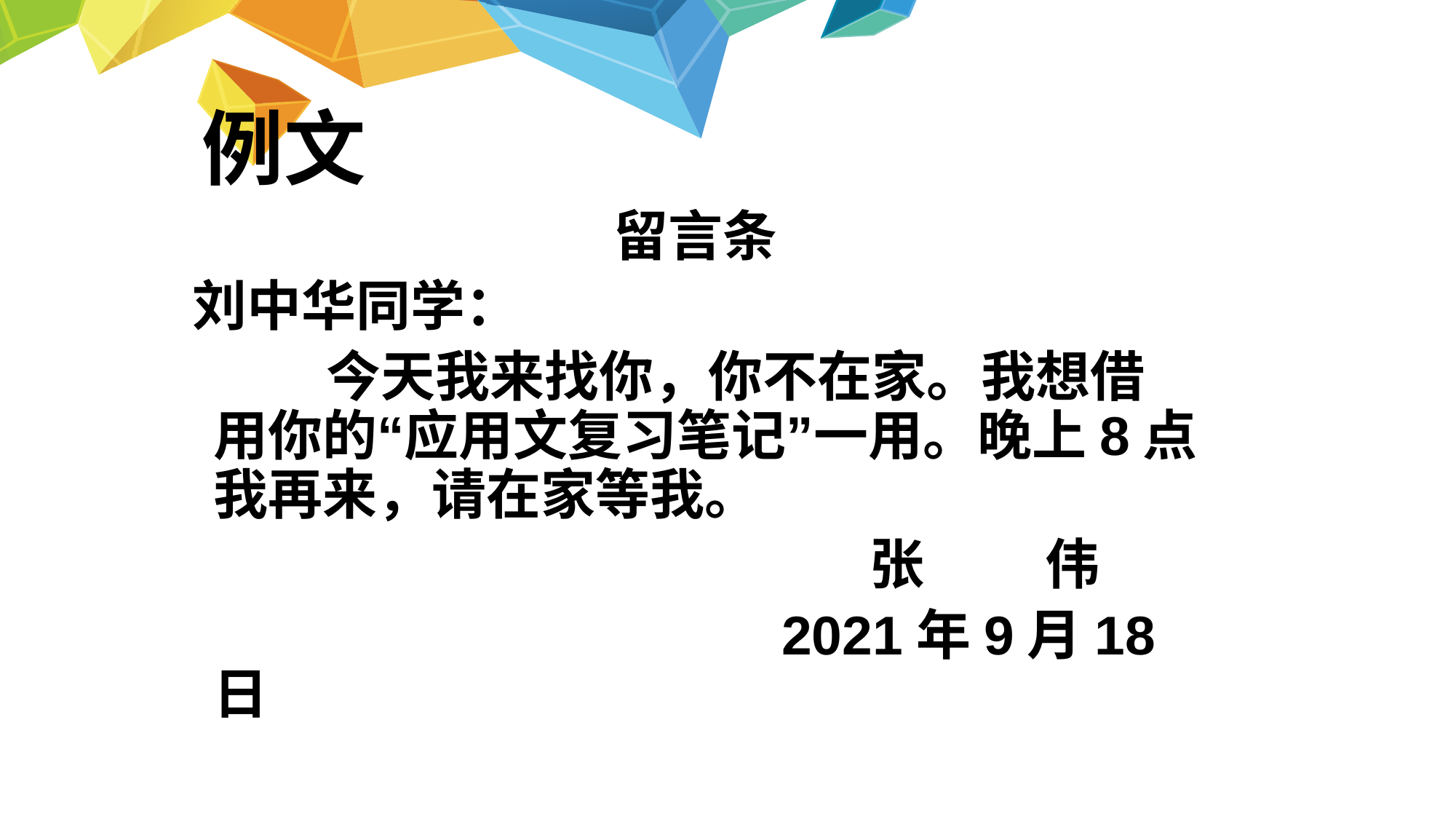

# 例文
                           留言条
刘中华同学：
        今天我来找你，你不在家。我想借用你的“应用文复习笔记”一用。晚上8点我再来，请在家等我。
                                            张        伟
                                       2021年9月18日